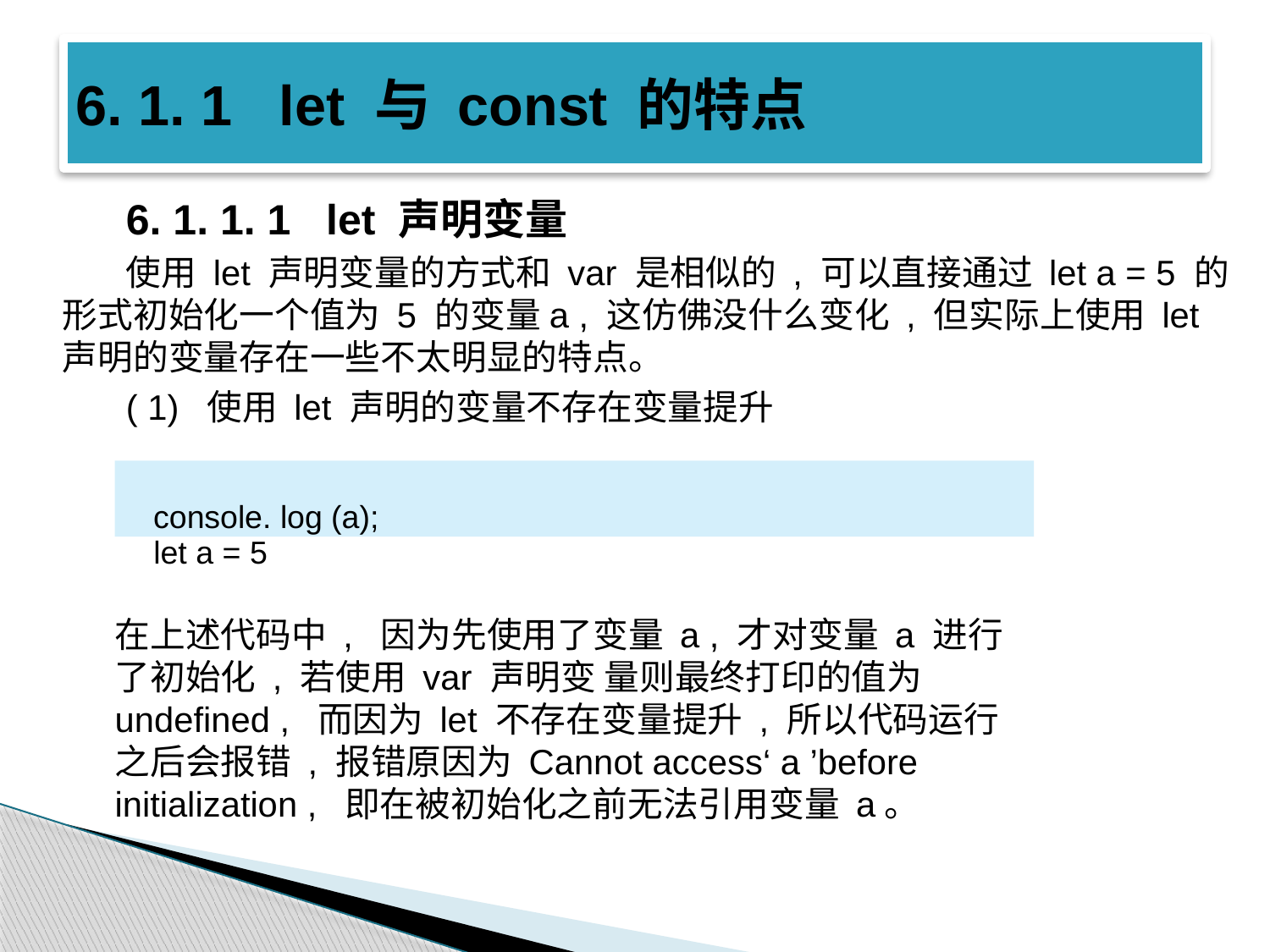

# 6. 1. 1   let 与 const 的特点
6. 1. 1. 1   let 声明变量
使用 let 声明变量的方式和 var 是相似的 , 可以直接通过 let a = 5 的形式初始化一个值为 5 的变量a , 这仿佛没什么变化 , 但实际上使用 let 声明的变量存在一些不太明显的特点。
( 1)  使用 let 声明的变量不存在变量提升

console. log (a);

let a = 5

在上述代码中 ,  因为先使用了变量 a , 才对变量 a 进行了初始化 , 若使用 var 声明变 量则最终打印的值为 undefined ,  而因为 let 不存在变量提升 , 所以代码运行之后会报错 , 报错原因为 Cannot access‘ a ’before initialization ,  即在被初始化之前无法引用变量 a。